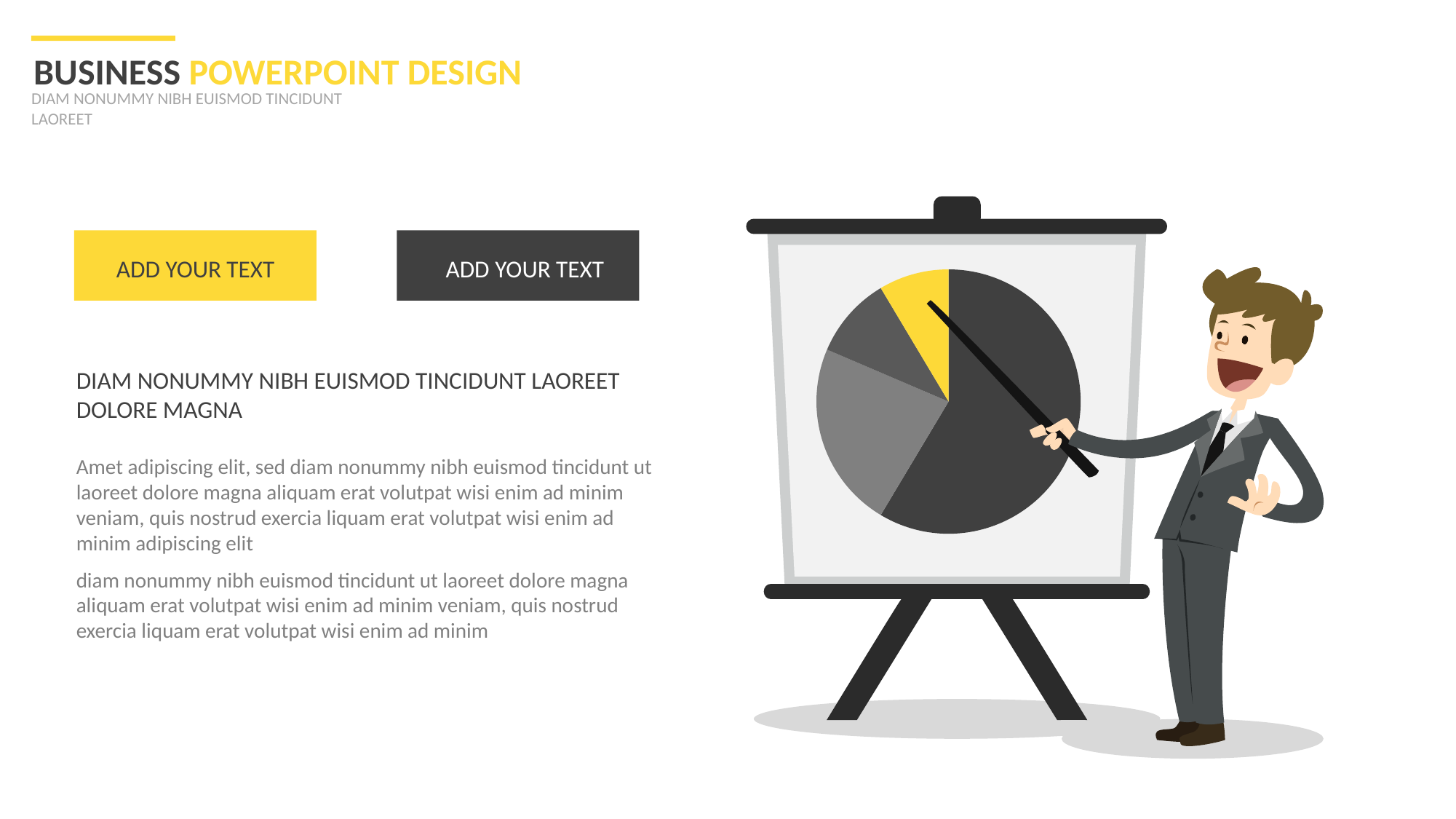

BUSINESS POWERPOINT DESIGN
DIAM NONUMMY NIBH EUISMOD TINCIDUNT LAOREET

ADD YOUR TEXT
ADD YOUR TEXT

### Chart

| Category | 销售额 |
|---|---|
| 第一季度 | 8.2 |
| 第二季度 | 3.2 |
| 第三季度 | 1.4 |
| 第四季度 | 1.2 |
DIAM NONUMMY NIBH EUISMOD TINCIDUNT LAOREET DOLORE MAGNA
Amet adipiscing elit, sed diam nonummy nibh euismod tincidunt ut laoreet dolore magna aliquam erat volutpat wisi enim ad minim veniam, quis nostrud exercia liquam erat volutpat wisi enim ad minim adipiscing elit
diam nonummy nibh euismod tincidunt ut laoreet dolore magna aliquam erat volutpat wisi enim ad minim veniam, quis nostrud exercia liquam erat volutpat wisi enim ad minim